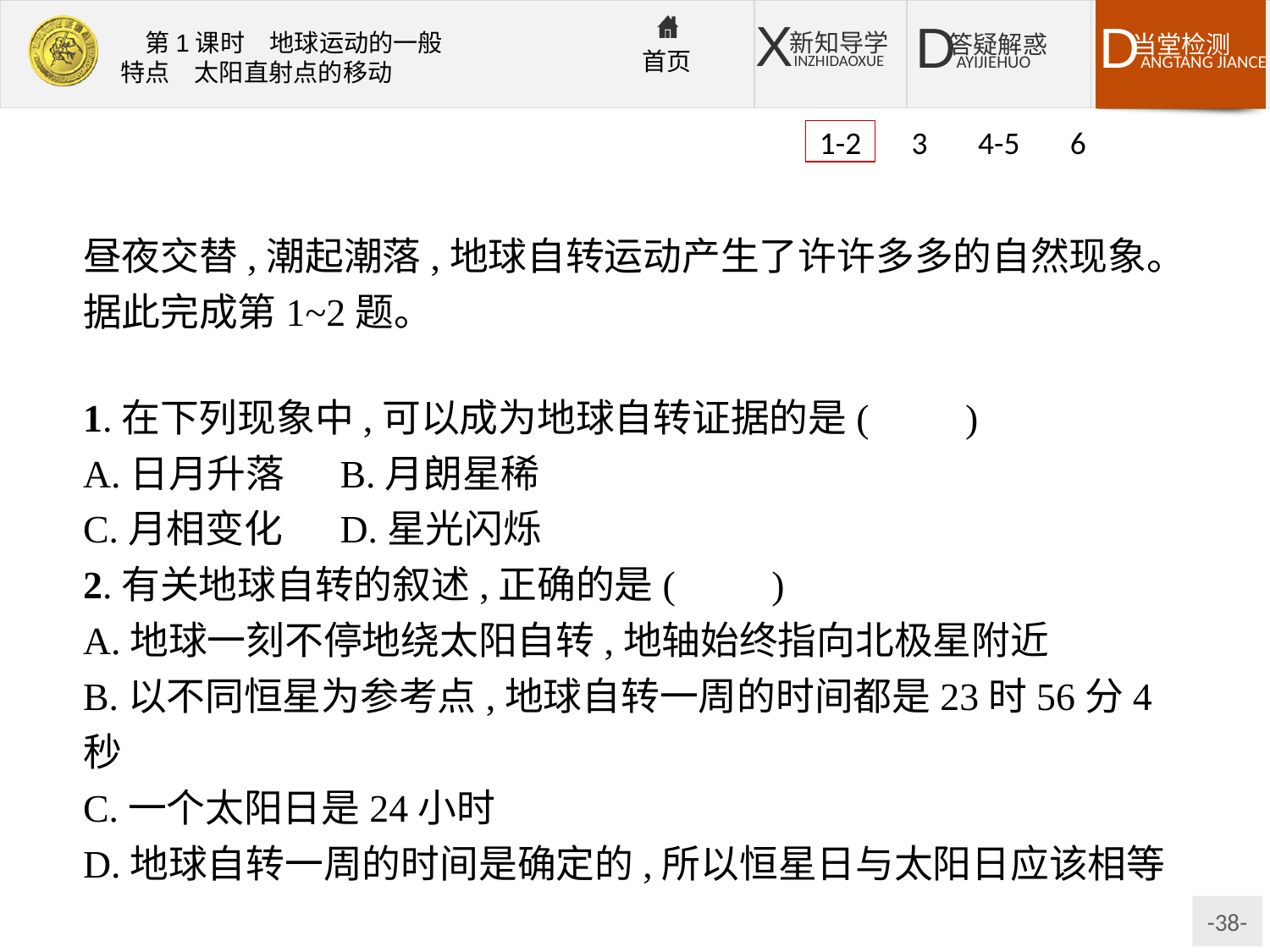

1-2       3       4-5       6

昼夜交替,潮起潮落,地球自转运动产生了许许多多的自然现象。据此完成第1~2题。
1.在下列现象中,可以成为地球自转证据的是(　　)
A.日月升落	B.月朗星稀
C.月相变化	D.星光闪烁
2.有关地球自转的叙述,正确的是(　　)
A.地球一刻不停地绕太阳自转,地轴始终指向北极星附近
B.以不同恒星为参考点,地球自转一周的时间都是23时56分4秒
C.一个太阳日是24小时
D.地球自转一周的时间是确定的,所以恒星日与太阳日应该相等